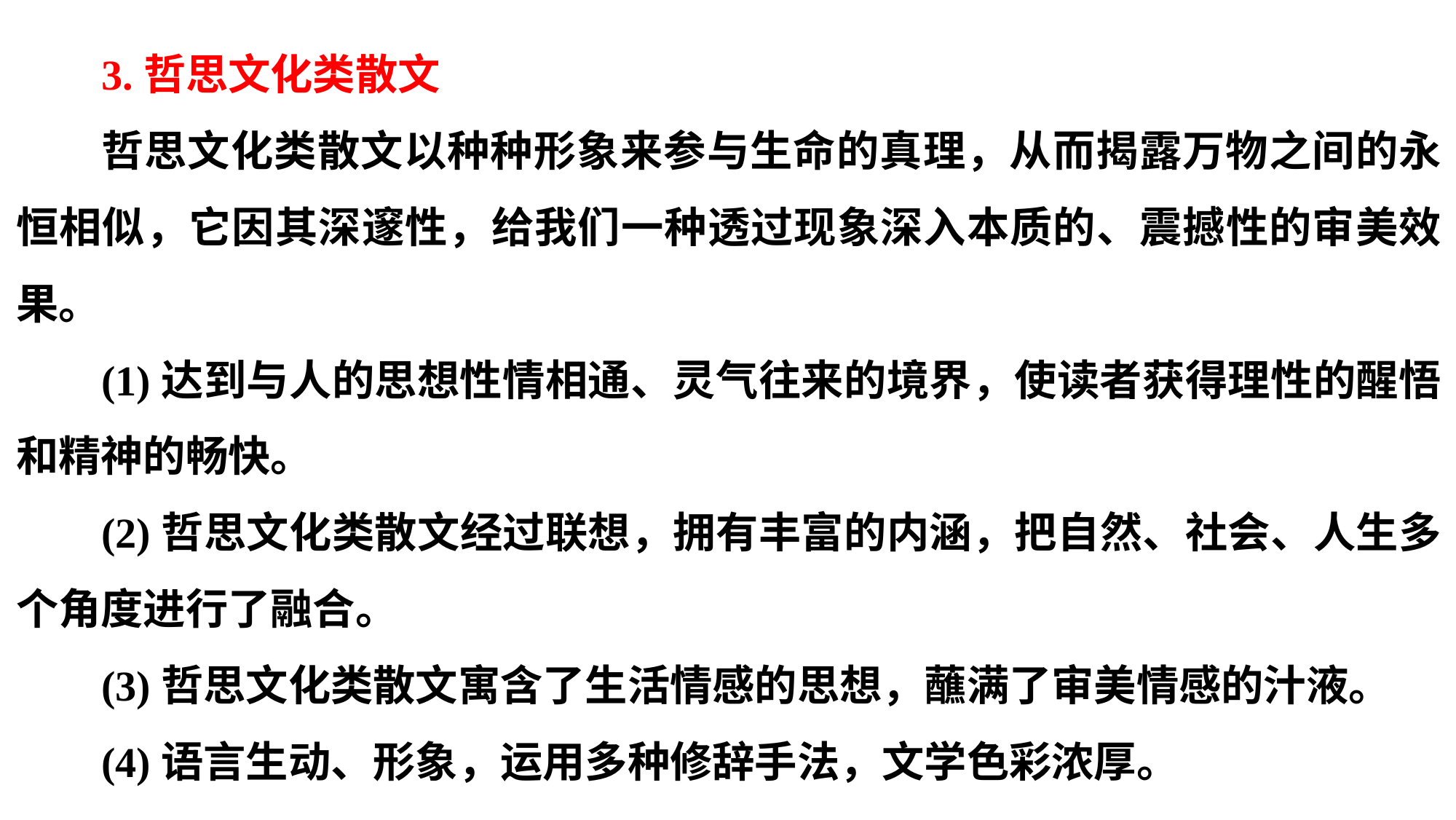

3.哲思文化类散文
哲思文化类散文以种种形象来参与生命的真理，从而揭露万物之间的永恒相似，它因其深邃性，给我们一种透过现象深入本质的、震撼性的审美效果。
(1)达到与人的思想性情相通、灵气往来的境界，使读者获得理性的醒悟和精神的畅快。
(2)哲思文化类散文经过联想，拥有丰富的内涵，把自然、社会、人生多个角度进行了融合。
(3)哲思文化类散文寓含了生活情感的思想，蘸满了审美情感的汁液。
(4)语言生动、形象，运用多种修辞手法，文学色彩浓厚。